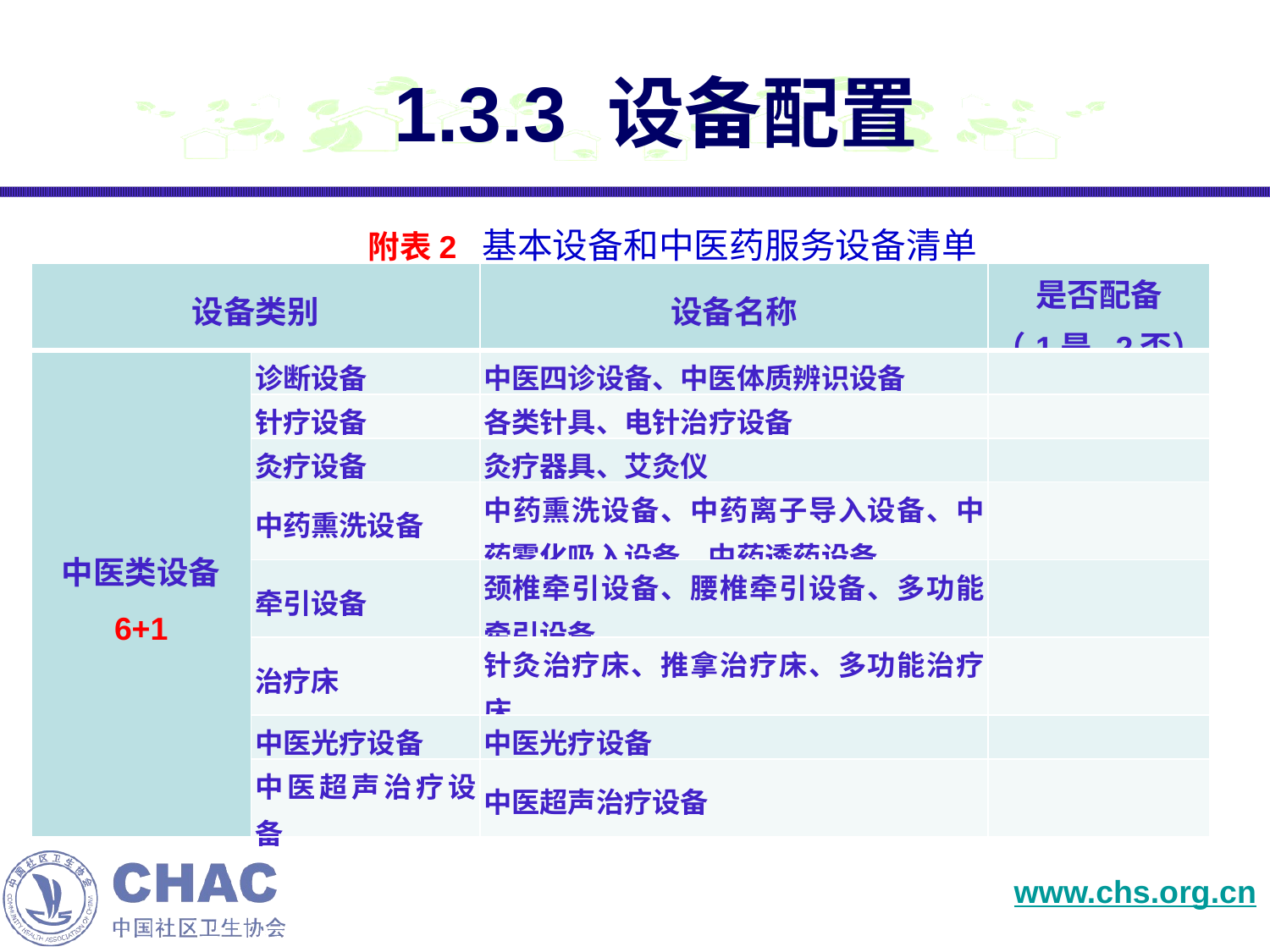

1.3.3 设备配置
附表2  基本设备和中医药服务设备清单
| 设备类别 |  | 设备名称 | 是否配备 （1是 2否） |
| --- | --- | --- | --- |
| 中医类设备 6+1 | 诊断设备 | 中医四诊设备、中医体质辨识设备 |  |
|  | 针疗设备 | 各类针具、电针治疗设备 |  |
|  | 灸疗设备 | 灸疗器具、艾灸仪 |  |
|  | 中药熏洗设备 | 中药熏洗设备、中药离子导入设备、中药雾化吸入设备、中药透药设备 |  |
|  | 牵引设备 | 颈椎牵引设备、腰椎牵引设备、多功能牵引设备 |  |
|  | 治疗床 | 针灸治疗床、推拿治疗床、多功能治疗床 |  |
|  | 中医光疗设备 | 中医光疗设备 |  |
|  | 中医超声治疗设备 | 中医超声治疗设备 |  |